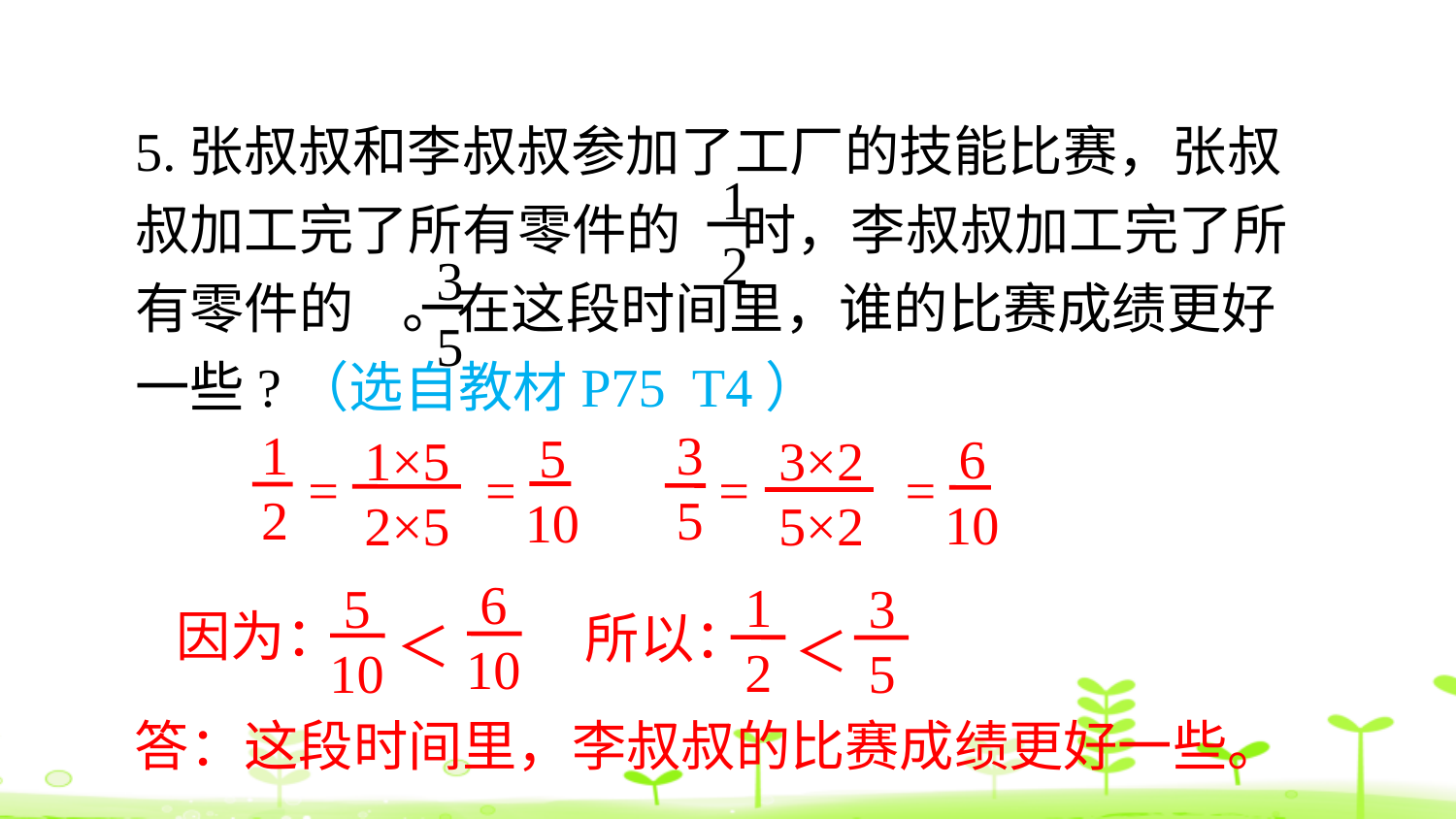

5.张叔叔和李叔叔参加了工厂的技能比赛，张叔叔加工完了所有零件的     时，李叔叔加工完了所有零件的    。在这段时间里，谁的比赛成绩更好一些?（选自教材P75  T4）
1
2

3
5

1
2

3
5

5
10

6
10

1×5
2×5

3×2
5×2

=
=
=
=
6
10

＜
5
10

1
2

3
5

＜
因为：
所以：
答：这段时间里，李叔叔的比赛成绩更好一些。